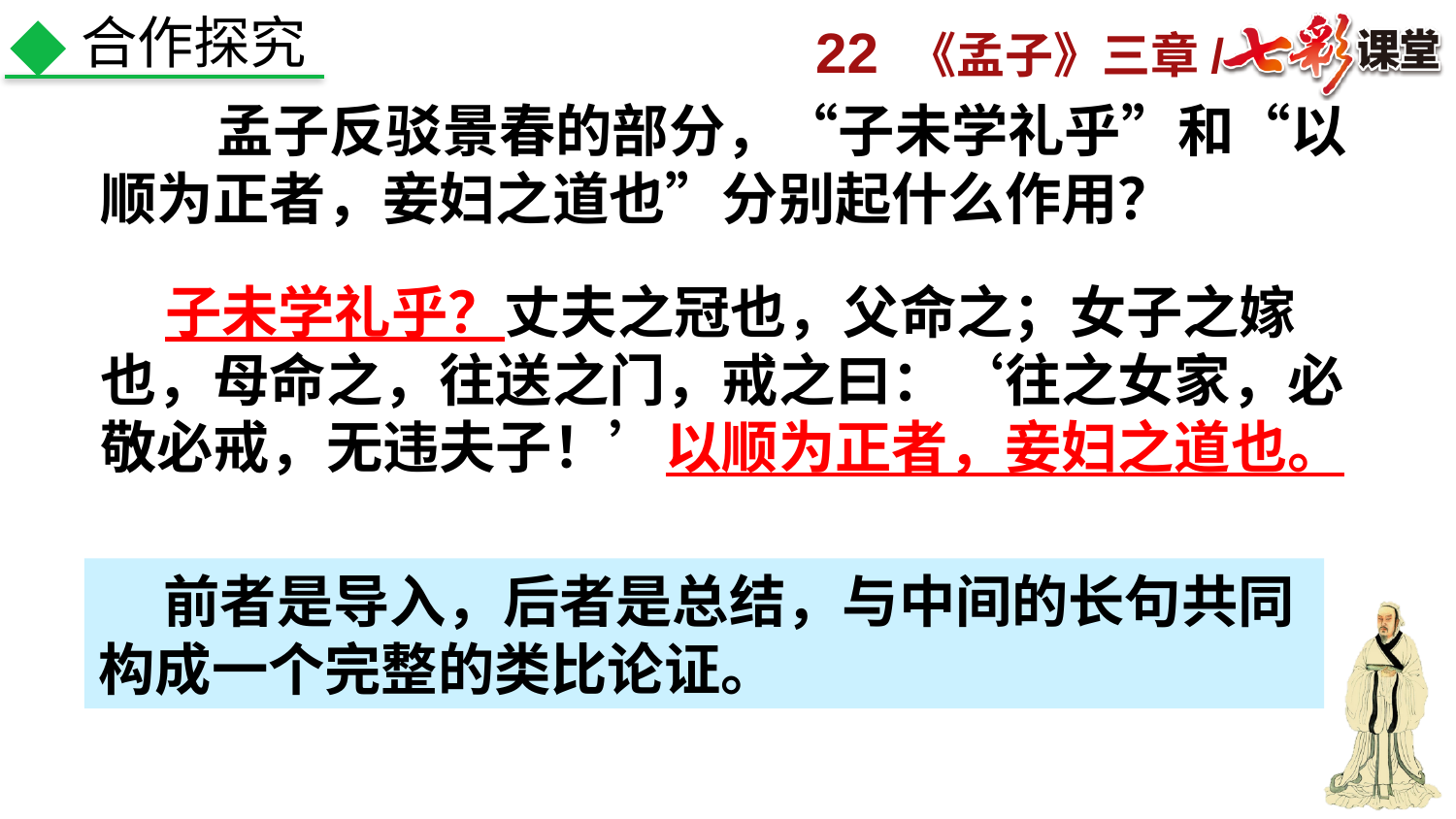

合作探究

        孟子反驳景春的部分，“子未学礼乎”和“以顺为正者，妾妇之道也”分别起什么作用？
    子未学礼乎？丈夫之冠也，父命之；女子之嫁也，母命之，往送之门，戒之曰：‘往之女家，必敬必戒，无违夫子！’以顺为正者，妾妇之道也。
    前者是导入，后者是总结，与中间的长句共同构成一个完整的类比论证。